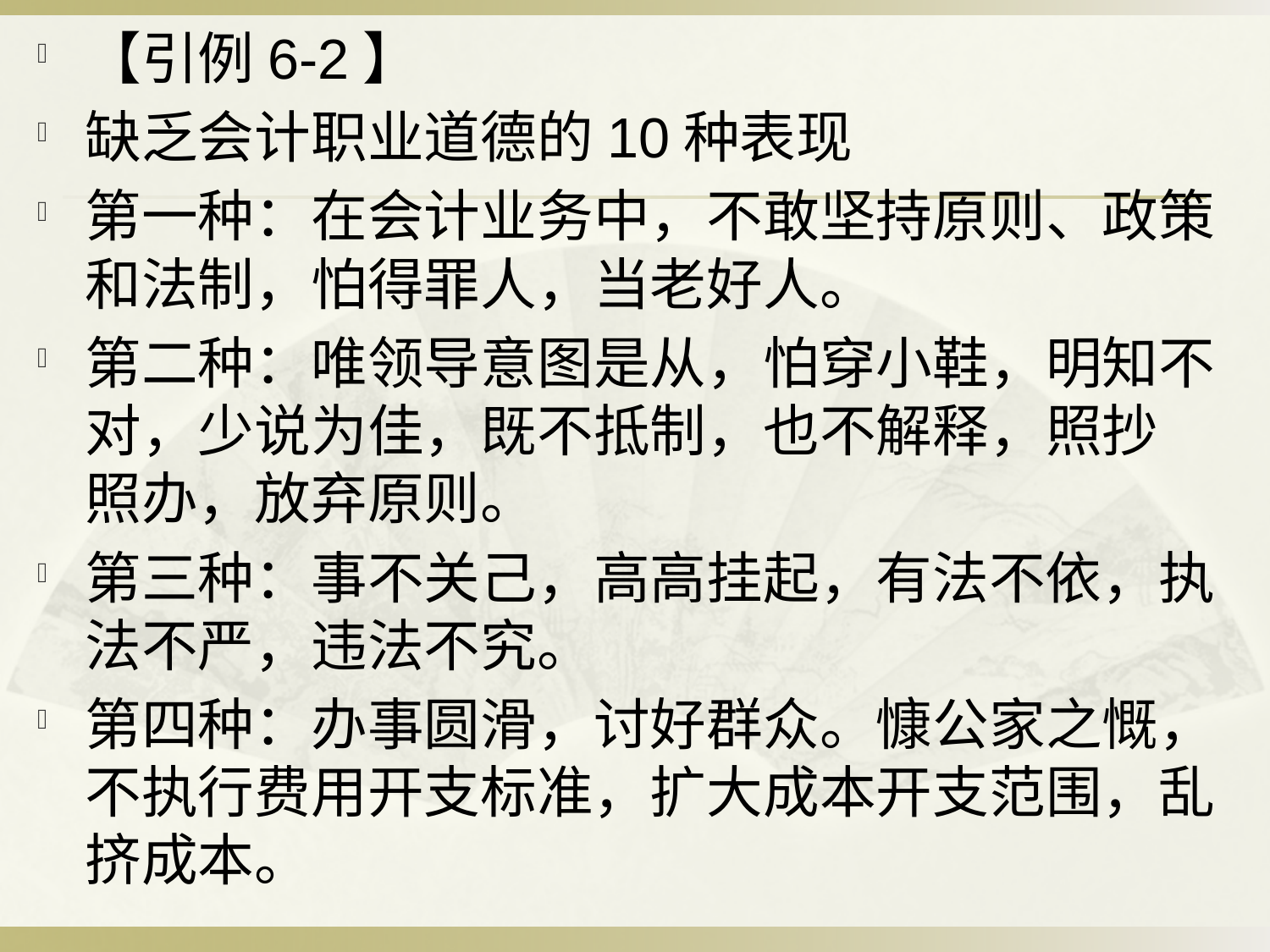

【引例6-2】
缺乏会计职业道德的10种表现
第一种：在会计业务中，不敢坚持原则、政策和法制，怕得罪人，当老好人。
第二种：唯领导意图是从，怕穿小鞋，明知不对，少说为佳，既不抵制，也不解释，照抄 照办，放弃原则。
第三种：事不关己，高高挂起，有法不依，执法不严，违法不究。
第四种：办事圆滑，讨好群众。慷公家之慨，不执行费用开支标准，扩大成本开支范围，乱挤成本。